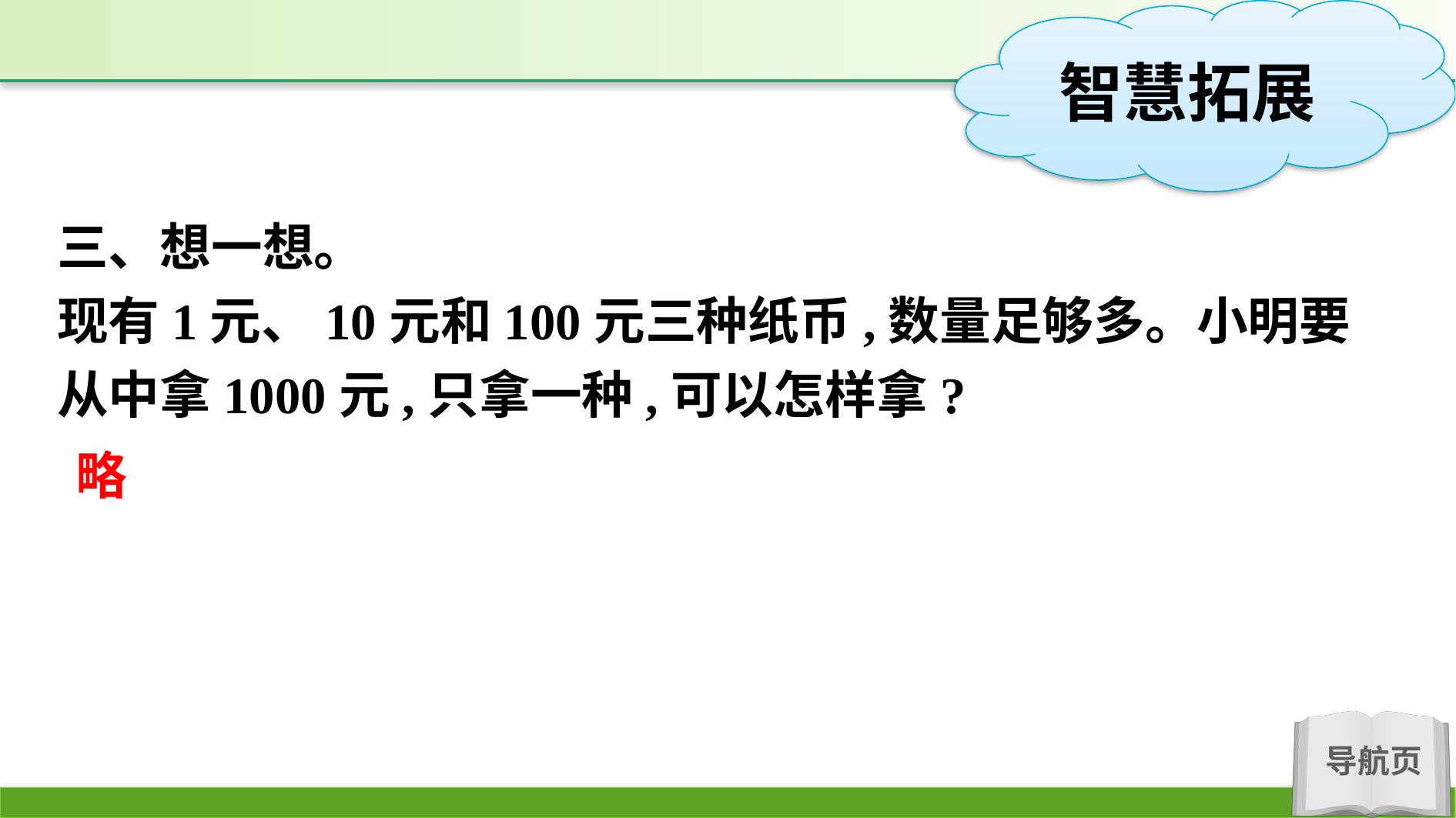

三、想一想。
现有1元、10元和100元三种纸币,数量足够多。小明要从中拿1000元,只拿一种,可以怎样拿?
略